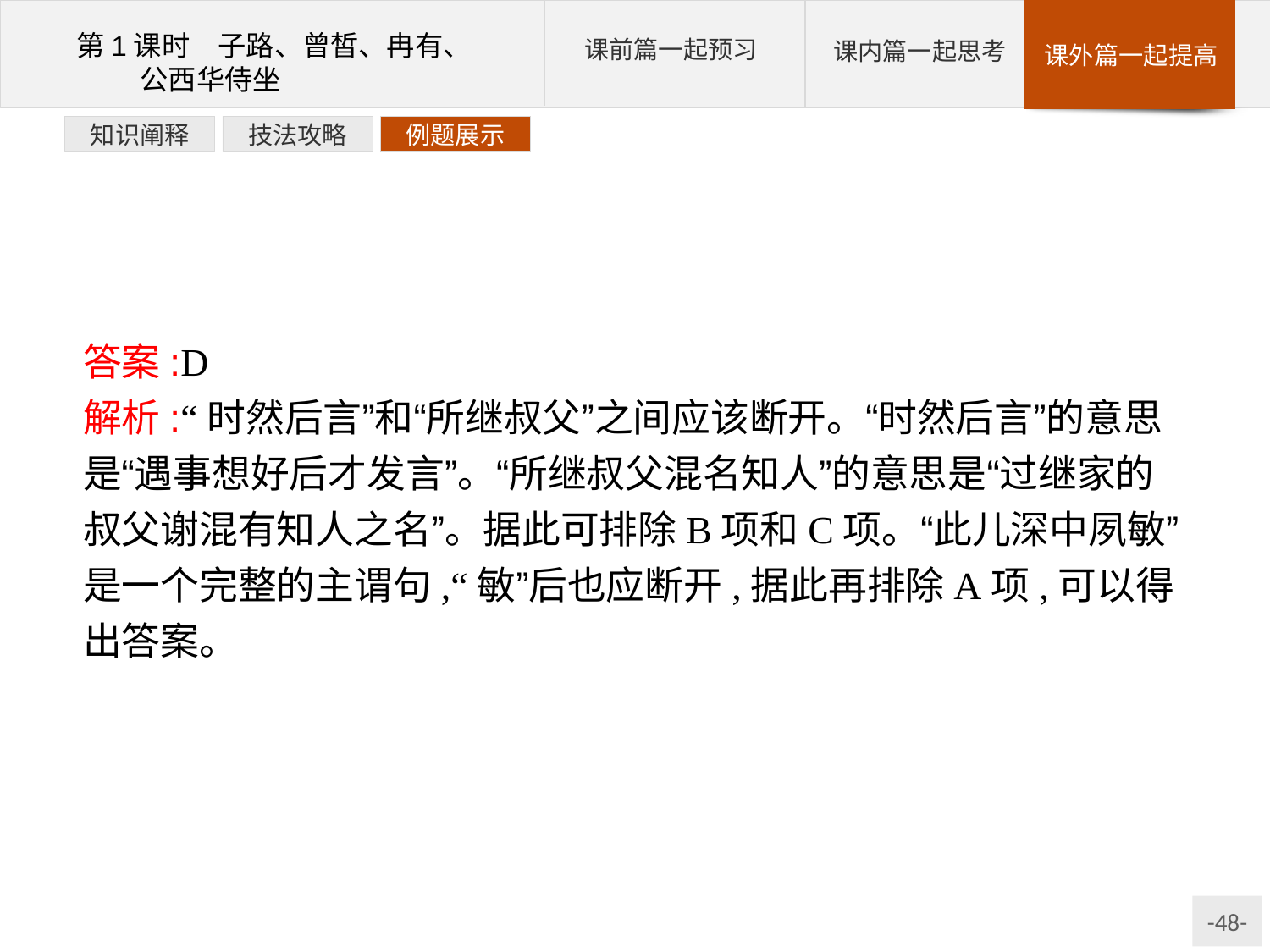

例题展示
技法攻略
知识阐释
答案:D
解析:“时然后言”和“所继叔父”之间应该断开。“时然后言”的意思是“遇事想好后才发言”。“所继叔父混名知人”的意思是“过继家的叔父谢混有知人之名”。据此可排除B项和C项。“此儿深中夙敏”是一个完整的主谓句,“敏”后也应断开,据此再排除A项,可以得出答案。